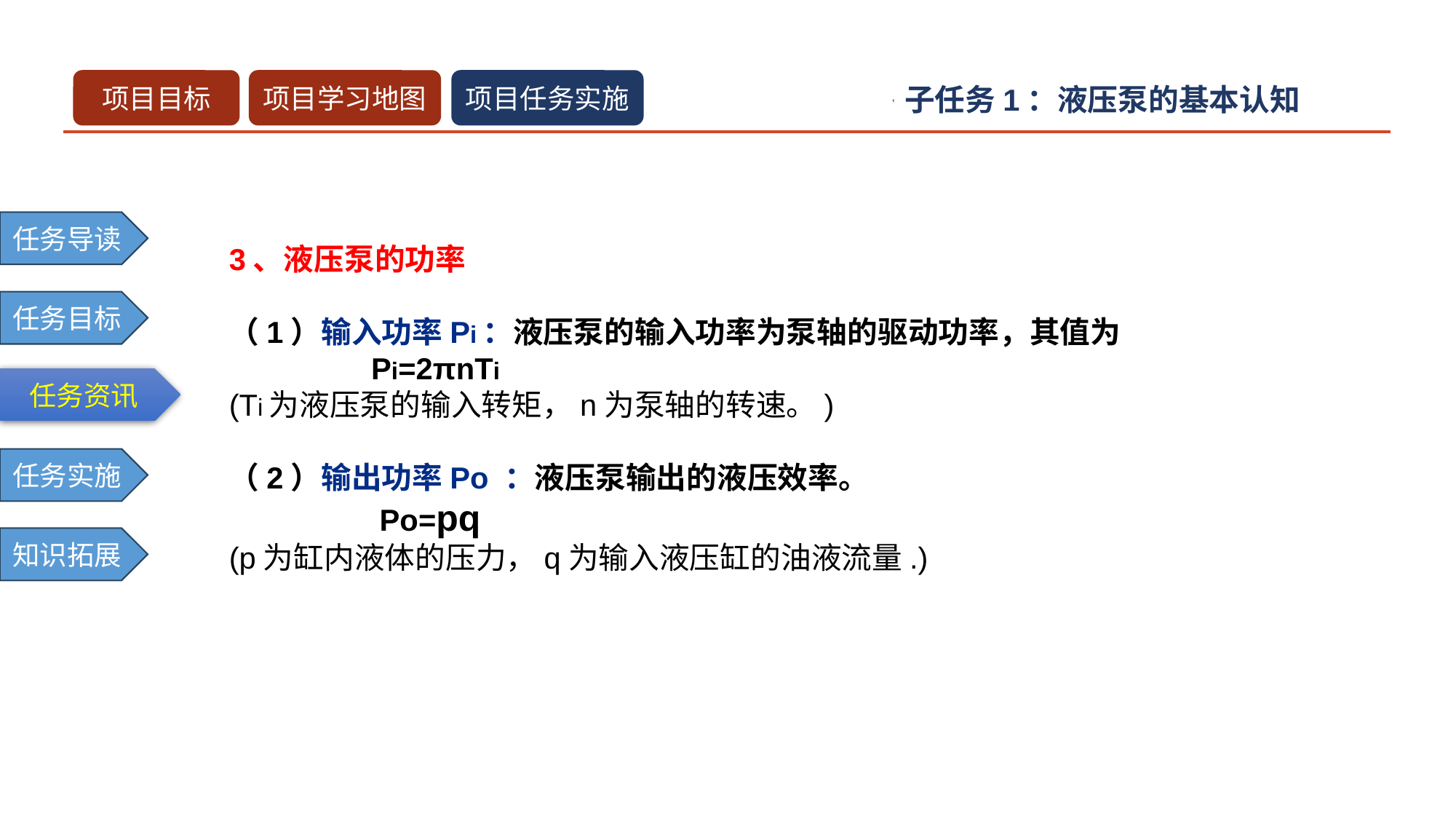

子任务1：液压泵的基本认知
3、液压泵的功率

（1）输入功率Pi：液压泵的输入功率为泵轴的驱动功率，其值为
                 Pi=2πnTi
(Ti为液压泵的输入转矩，n为泵轴的转速。)

（2）输出功率Po ：液压泵输出的液压效率。
                  Po=pq
(p为缸内液体的压力，q为输入液压缸的油液流量.)